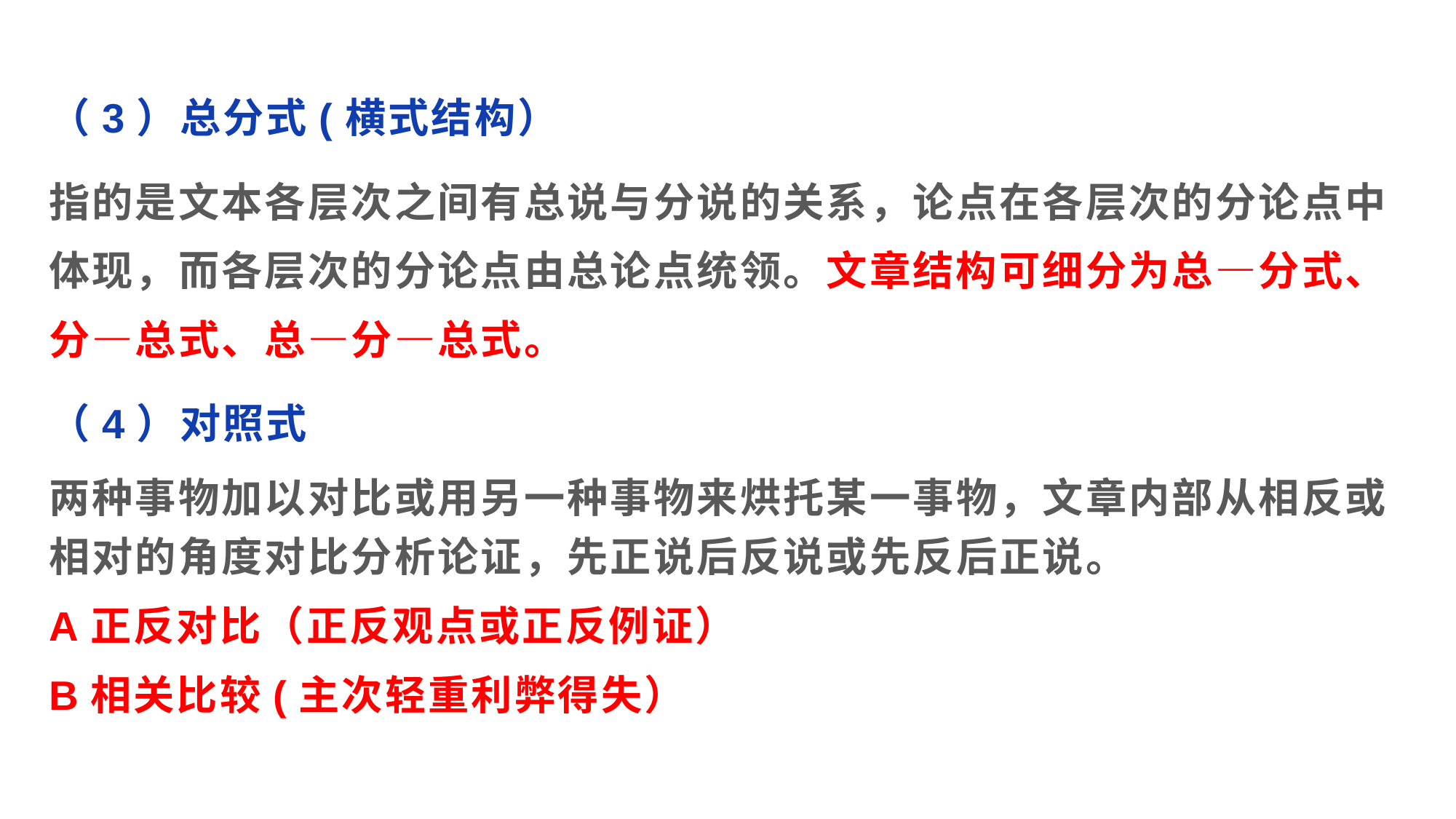

（3）总分式(横式结构）
指的是文本各层次之间有总说与分说的关系，论点在各层次的分论点中体现，而各层次的分论点由总论点统领。文章结构可细分为总—分式、分—总式、总—分—总式。
（4）对照式
两种事物加以对比或用另一种事物来烘托某一事物，文章内部从相反或相对的角度对比分析论证，先正说后反说或先反后正说。
A正反对比（正反观点或正反例证）
B相关比较(主次轻重利弊得失）